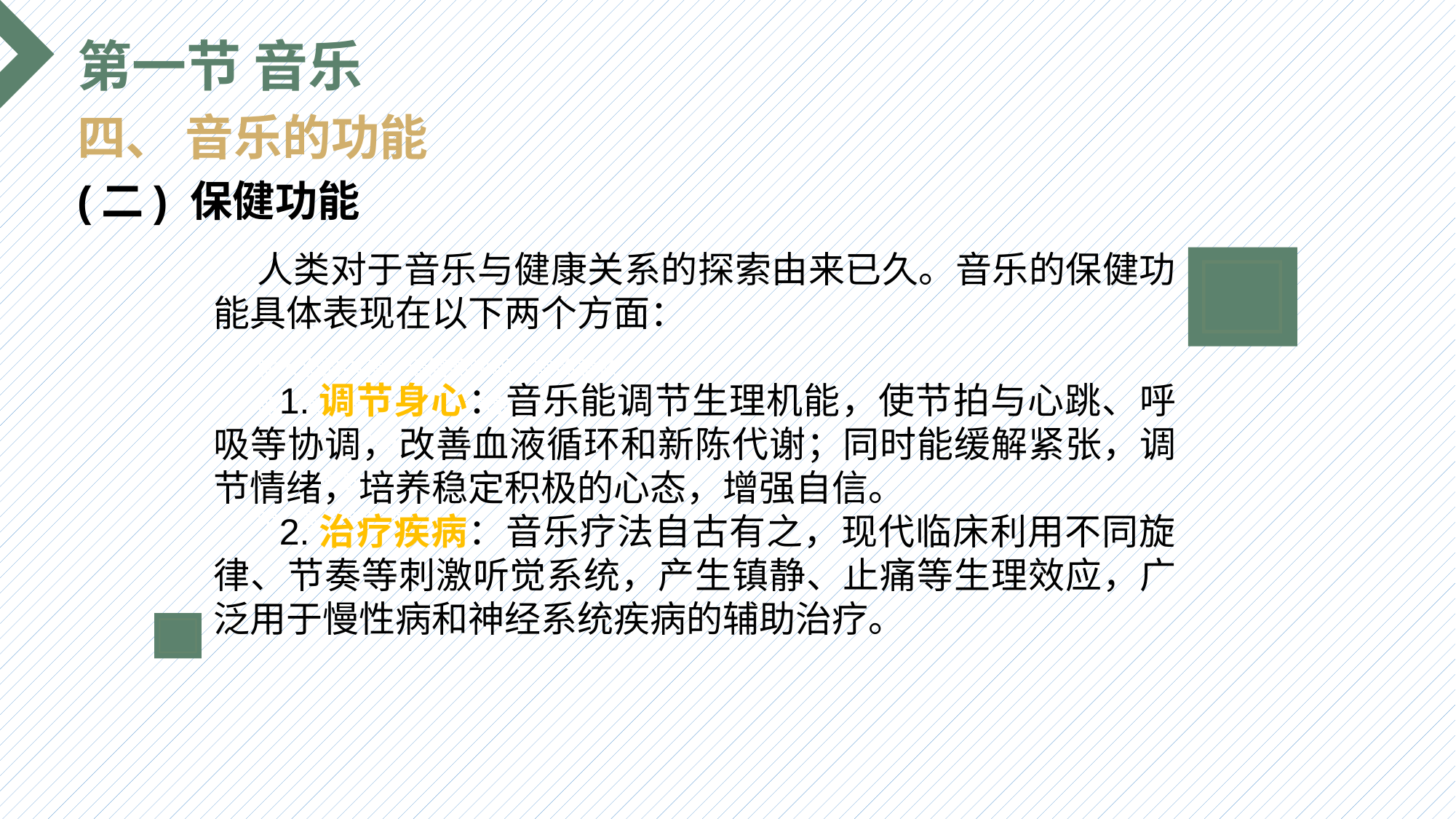

第一节 音乐
四、 音乐的功能
(二) 保健功能

    人类对于音乐与健康关系的探索由来已久。音乐的保健功能具体表现在以下两个方面：

 1.调节身心：音乐能调节生理机能，使节拍与心跳、呼吸等协调，改善血液循环和新陈代谢；同时能缓解紧张，调节情绪，培养稳定积极的心态，增强自信。
 2.治疗疾病：音乐疗法自古有之，现代临床利用不同旋律、节奏等刺激听觉系统，产生镇静、止痛等生理效应，广泛用于慢性病和神经系统疾病的辅助治疗。

选题背景
输入您的内容，请简要说明，言简意赅即可输入您的内容，请简要说明，言简意赅即可输入您的内容，请简要说明，言简意赅即可输入您的内容，请简要说明，言简意赅即可